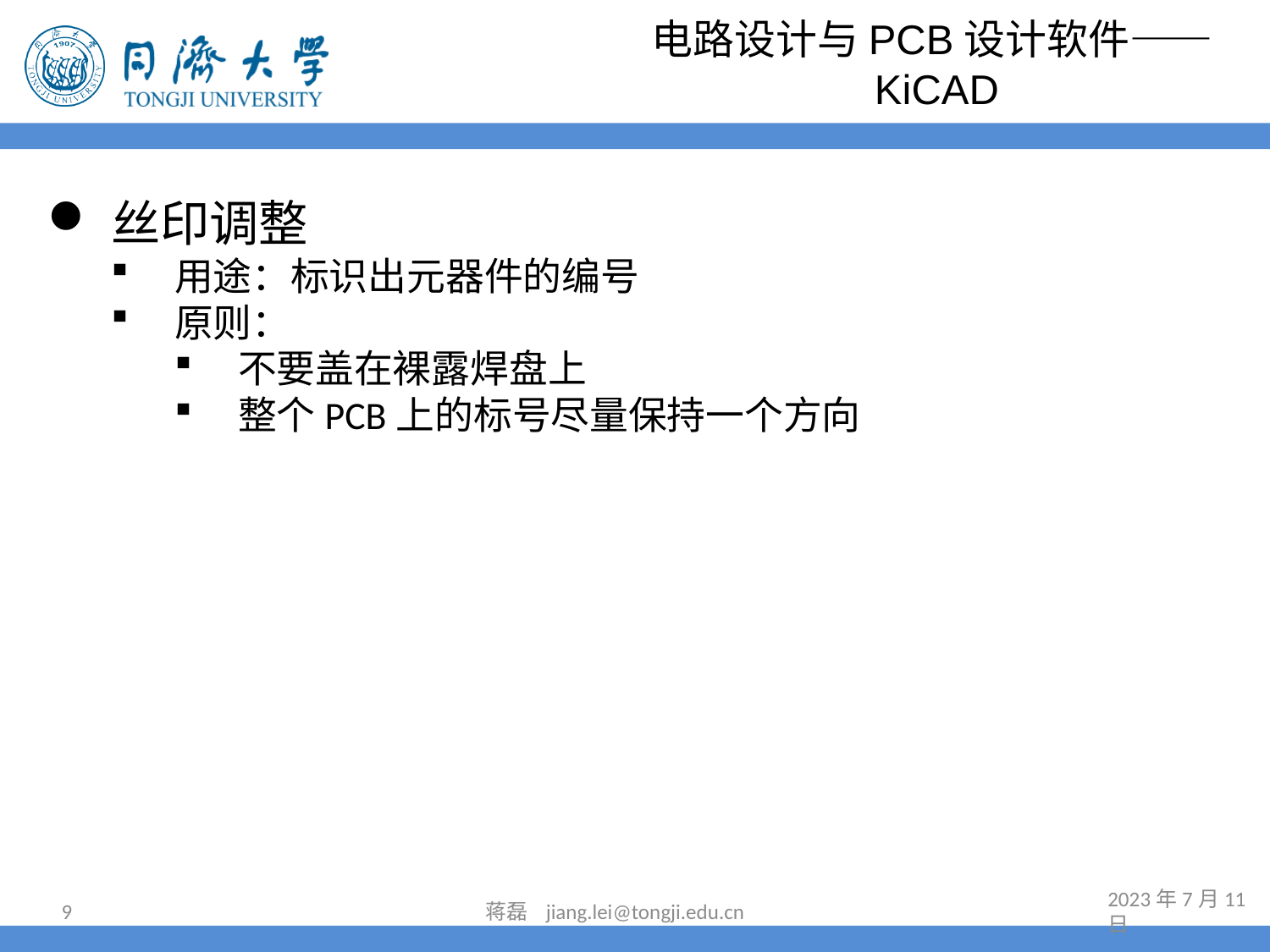

# 电路设计与PCB设计软件——KiCAD
丝印调整
用途：标识出元器件的编号
原则：
不要盖在裸露焊盘上
整个PCB上的标号尽量保持一个方向

9
蒋磊  jiang.lei@tongji.edu.cn
2023年7月11日